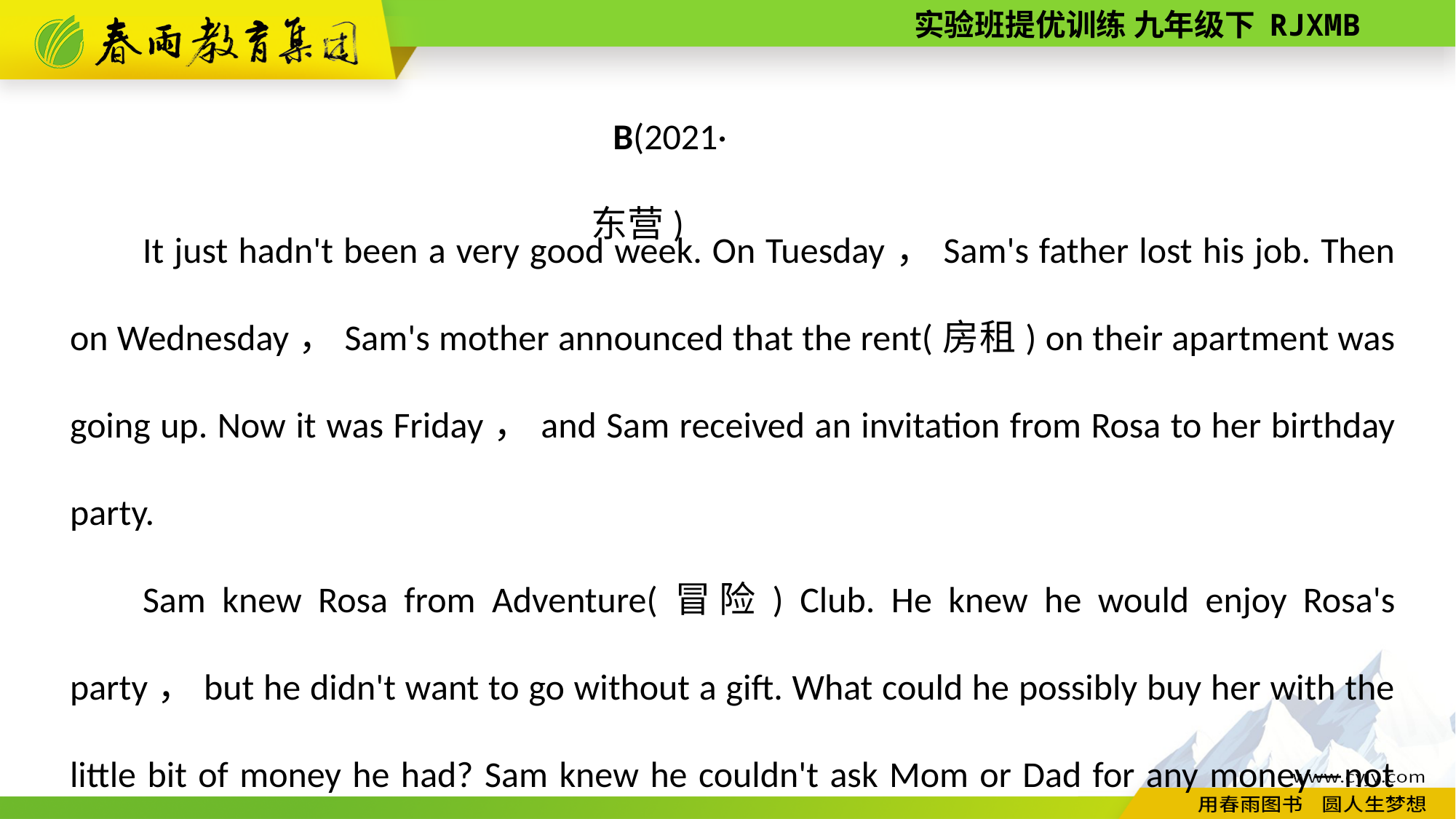

B(2021·东营)
It just hadn't been a very good week. On Tuesday，Sam's father lost his job. Then on Wednesday，Sam's mother announced that the rent(房租) on their apartment was going up. Now it was Friday，and Sam received an invitation from Rosa to her birthday party.
Sam knew Rosa from Adventure(冒险) Club. He knew he would enjoy Rosa's party，but he didn't want to go without a gift. What could he possibly buy her with the little bit of money he had? Sam knew he couldn't ask Mom or Dad for any money—not this week!